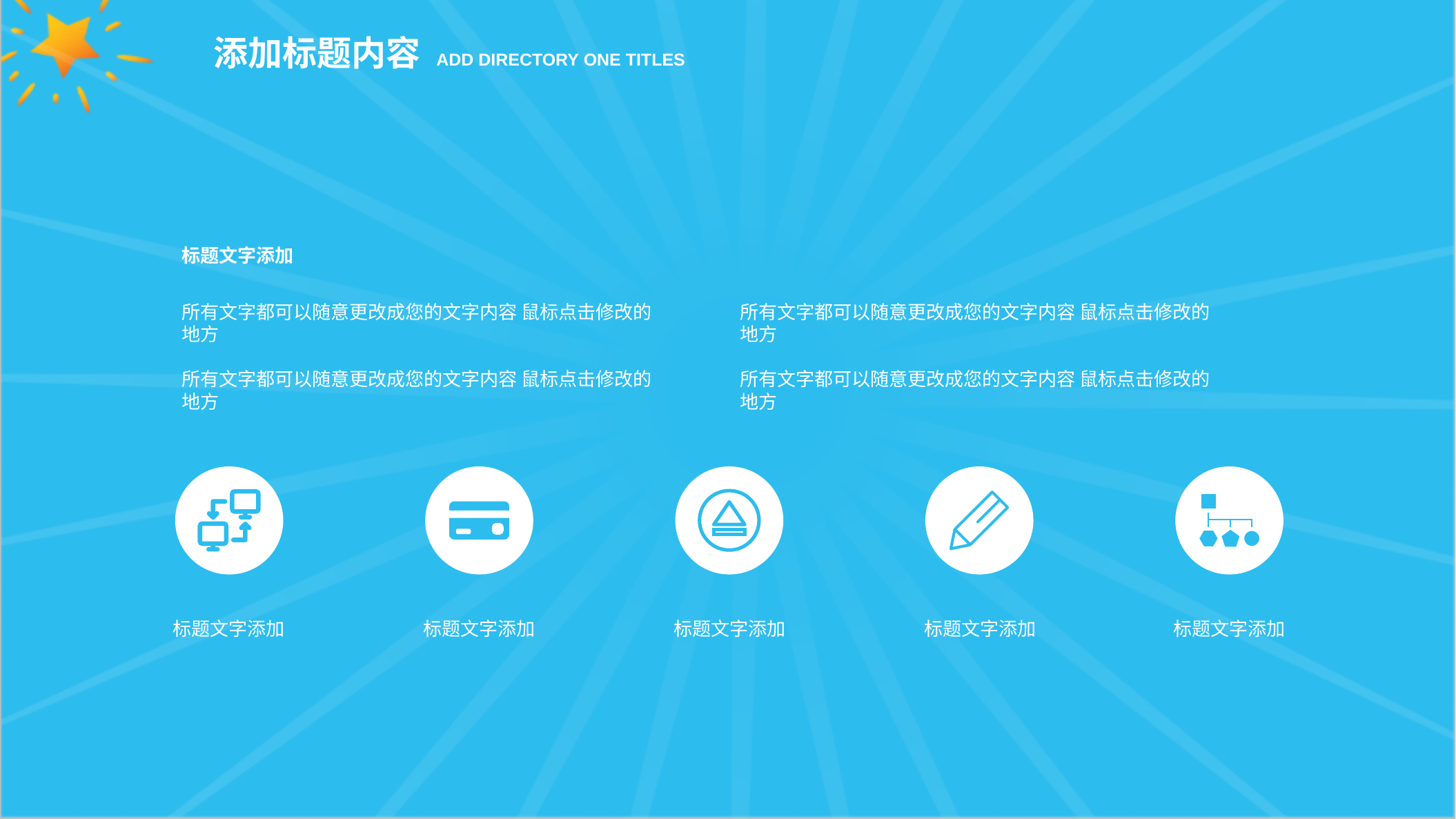

#
标题文字添加
所有文字都可以随意更改成您的文字内容 鼠标点击修改的地方

所有文字都可以随意更改成您的文字内容 鼠标点击修改的地方

所有文字都可以随意更改成您的文字内容 鼠标点击修改的地方

所有文字都可以随意更改成您的文字内容 鼠标点击修改的地方

标题文字添加
标题文字添加
标题文字添加
标题文字添加
标题文字添加